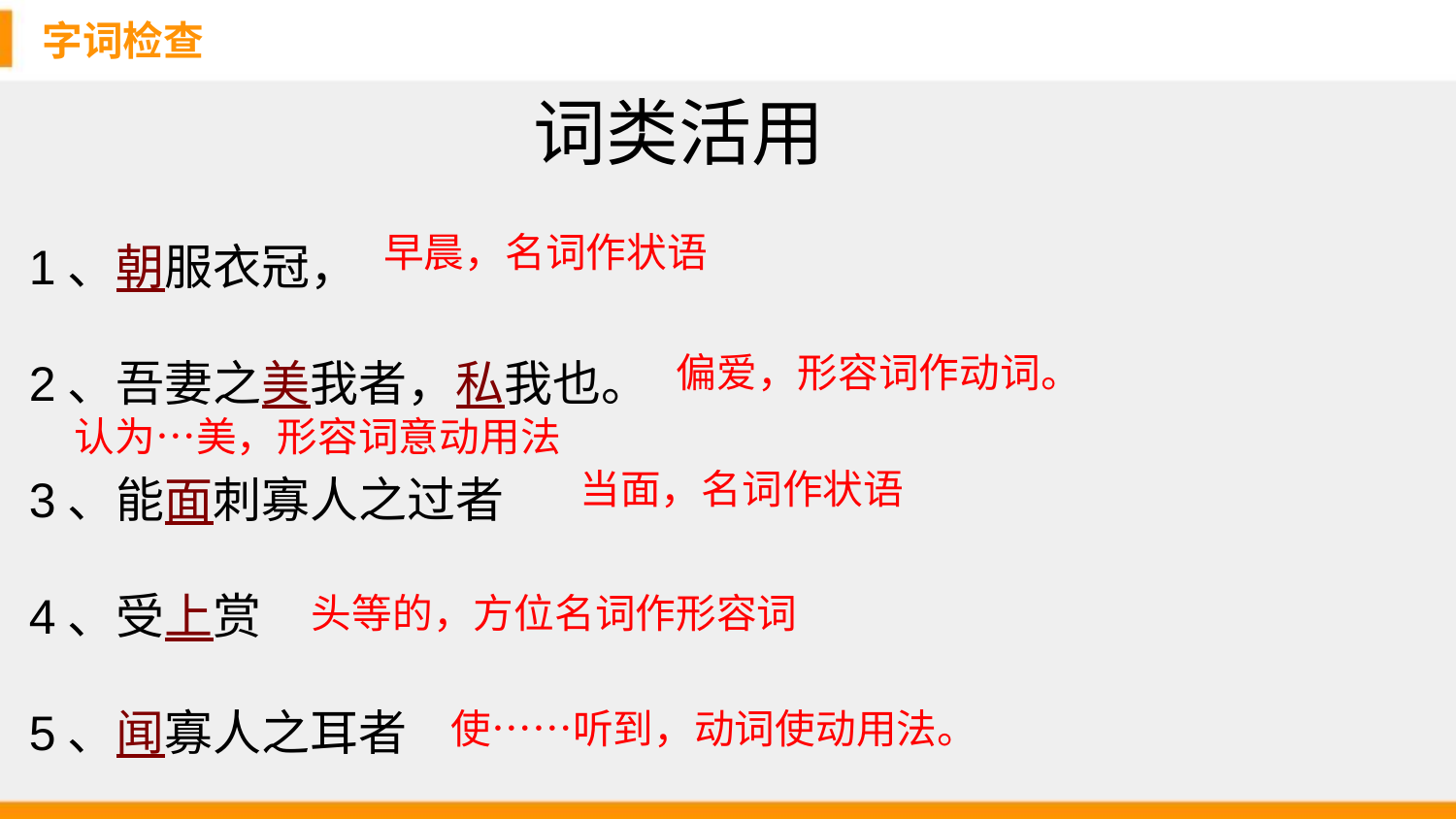

字词检查
词类活用
1、朝服衣冠，
2、吾妻之美我者，私我也。
3、能面刺寡人之过者
4、受上赏
5、闻寡人之耳者

早晨，名词作状语
偏爱，形容词作动词。
认为…美，形容词意动用法
当面，名词作状语
头等的，方位名词作形容词
使……听到，动词使动用法。